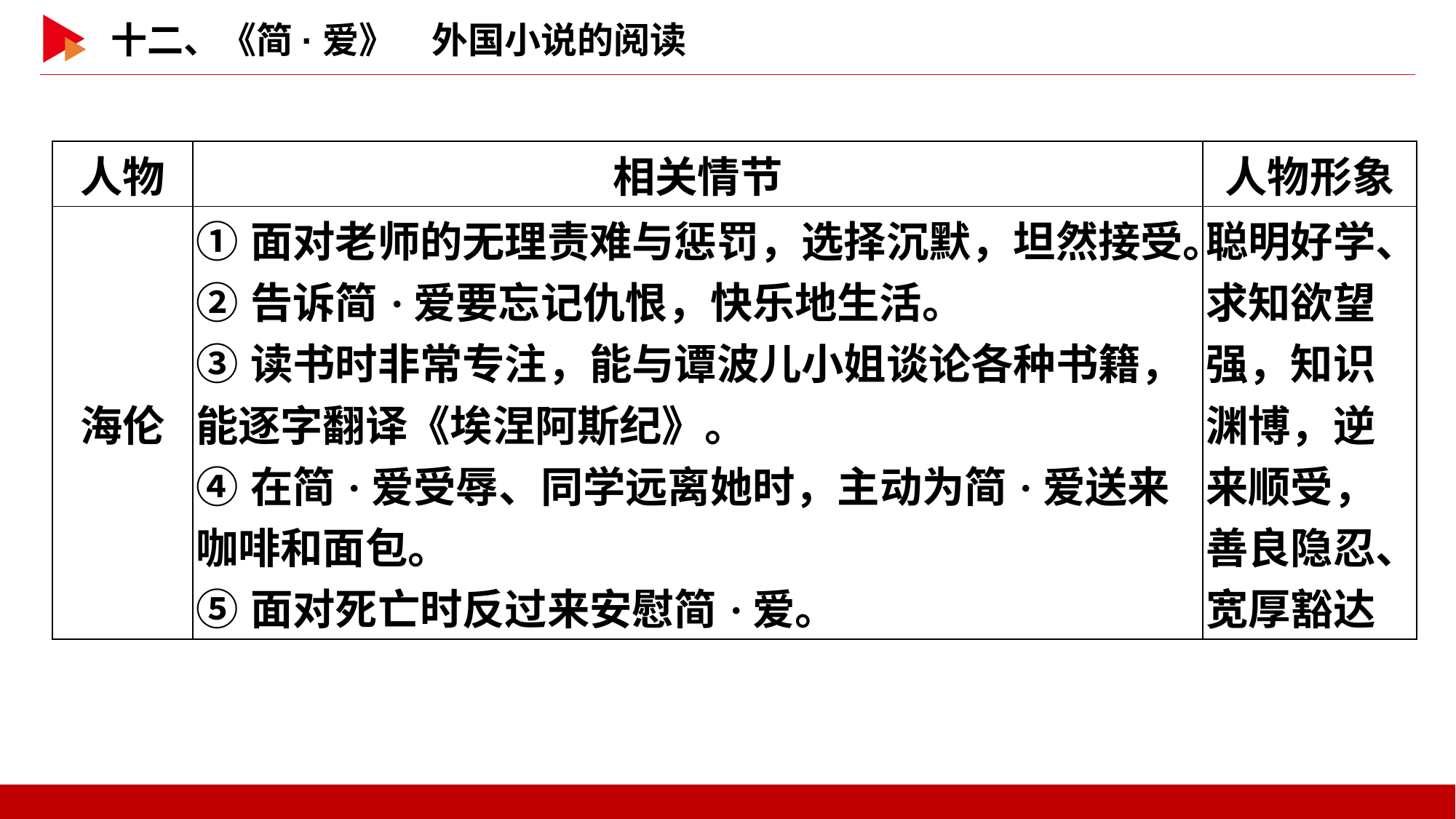

| 人物 | 相关情节 | 人物形象 |
| --- | --- | --- |
| 海伦 | ①面对老师的无理责难与惩罚，选择沉默，坦然接受。 ②告诉简·爱要忘记仇恨，快乐地生活。 ③读书时非常专注，能与谭波儿小姐谈论各种书籍，能逐字翻译《埃涅阿斯纪》。 ④在简·爱受辱、同学远离她时，主动为简·爱送来咖啡和面包。 ⑤面对死亡时反过来安慰简·爱。 | 聪明好学、求知欲望强，知识渊博，逆来顺受，善良隐忍、宽厚豁达 |